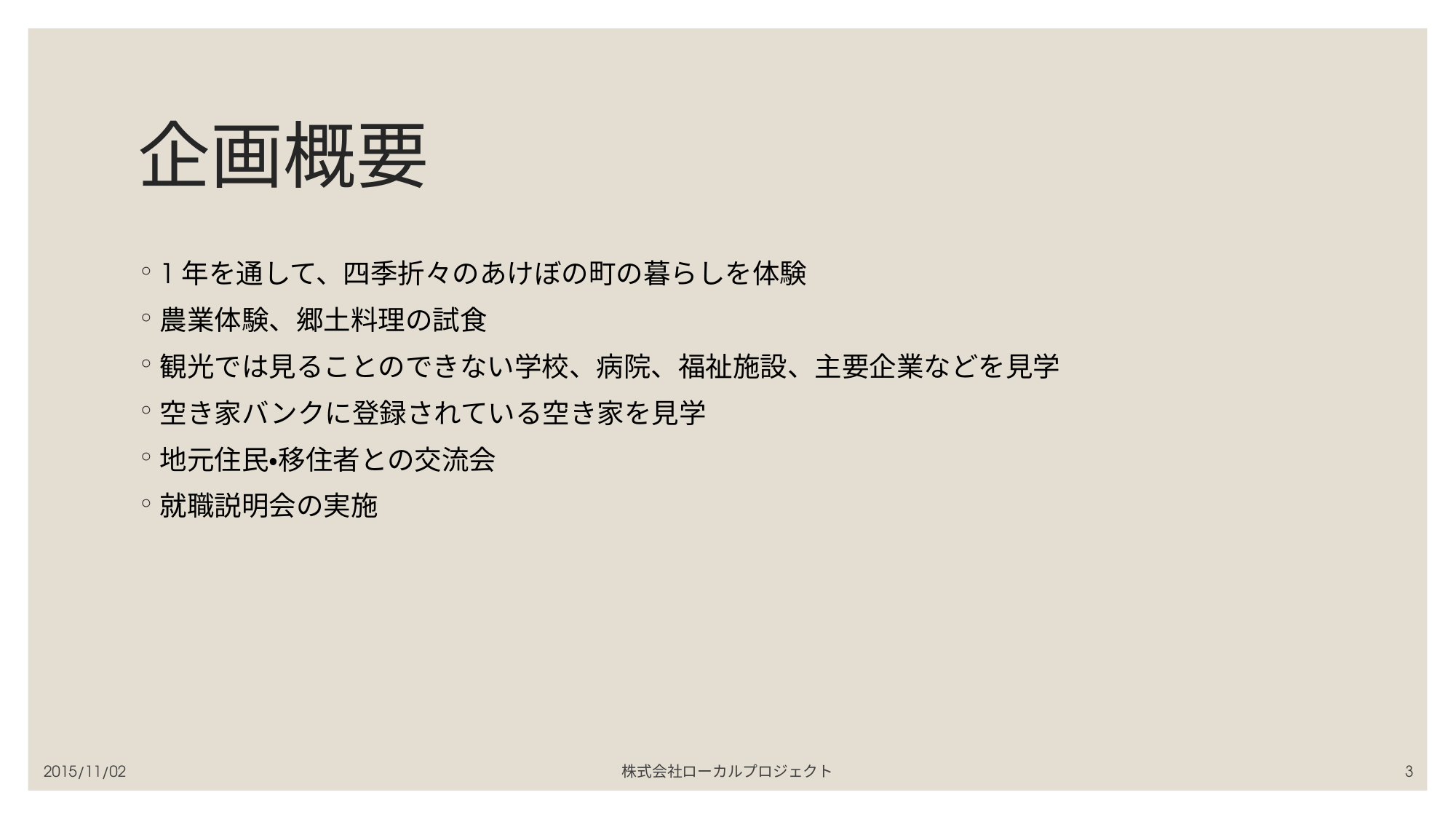

# 企画概要
1年を通して、四季折々のあけぼの町の暮らしを体験
農業体験、郷土料理の試食
観光では見ることのできない学校、病院、福祉施設、主要企業などを見学
空き家バンクに登録されている空き家を見学
地元住民・移住者との交流会
就職説明会の実施
2015/11/02
株式会社ローカルプロジェクト
3